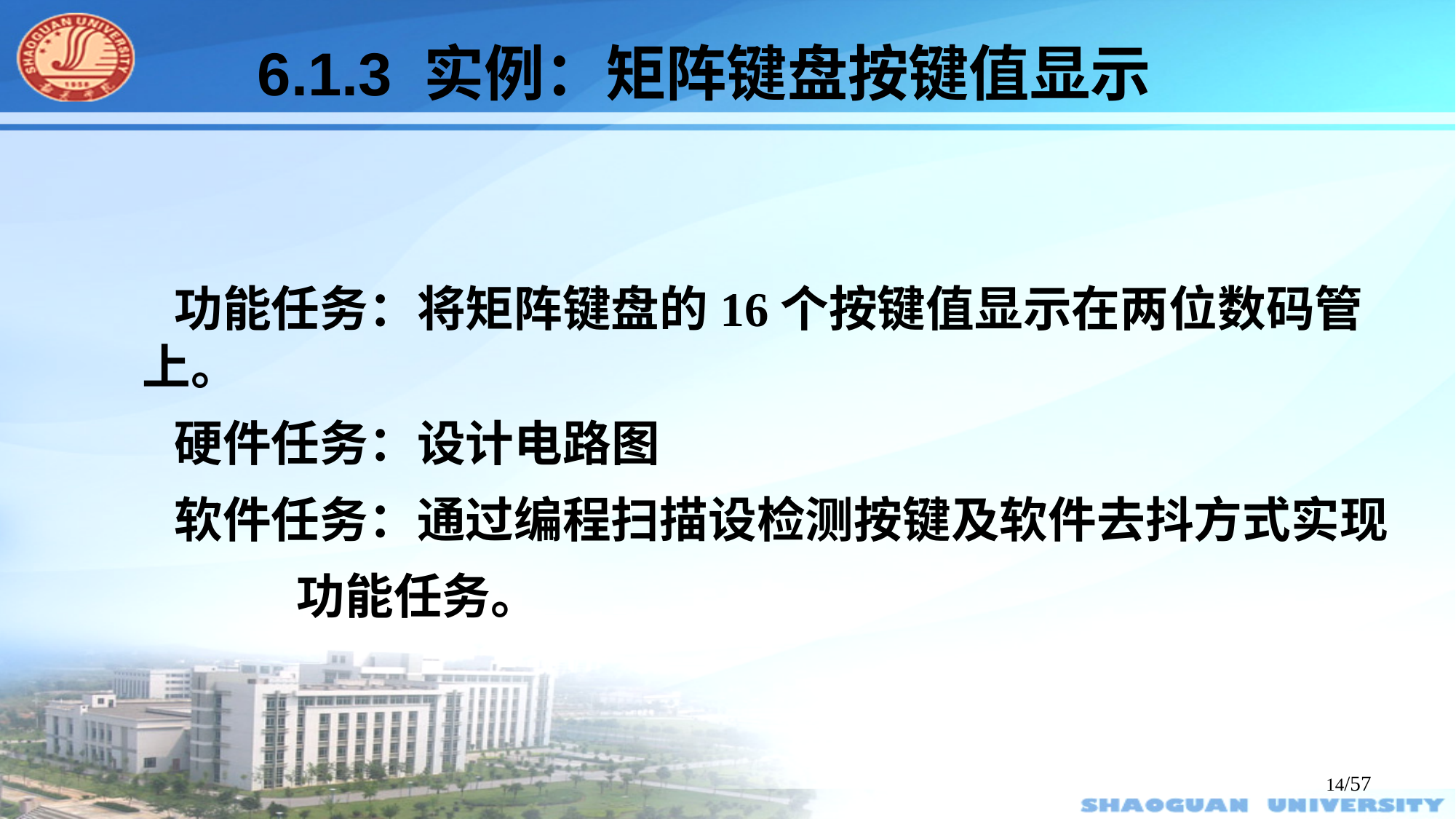

6.1.3 实例：矩阵键盘按键值显示
功能任务：将矩阵键盘的16个按键值显示在两位数码管上。
硬件任务：设计电路图
软件任务：通过编程扫描设检测按键及软件去抖方式实现
          功能任务。

14/57